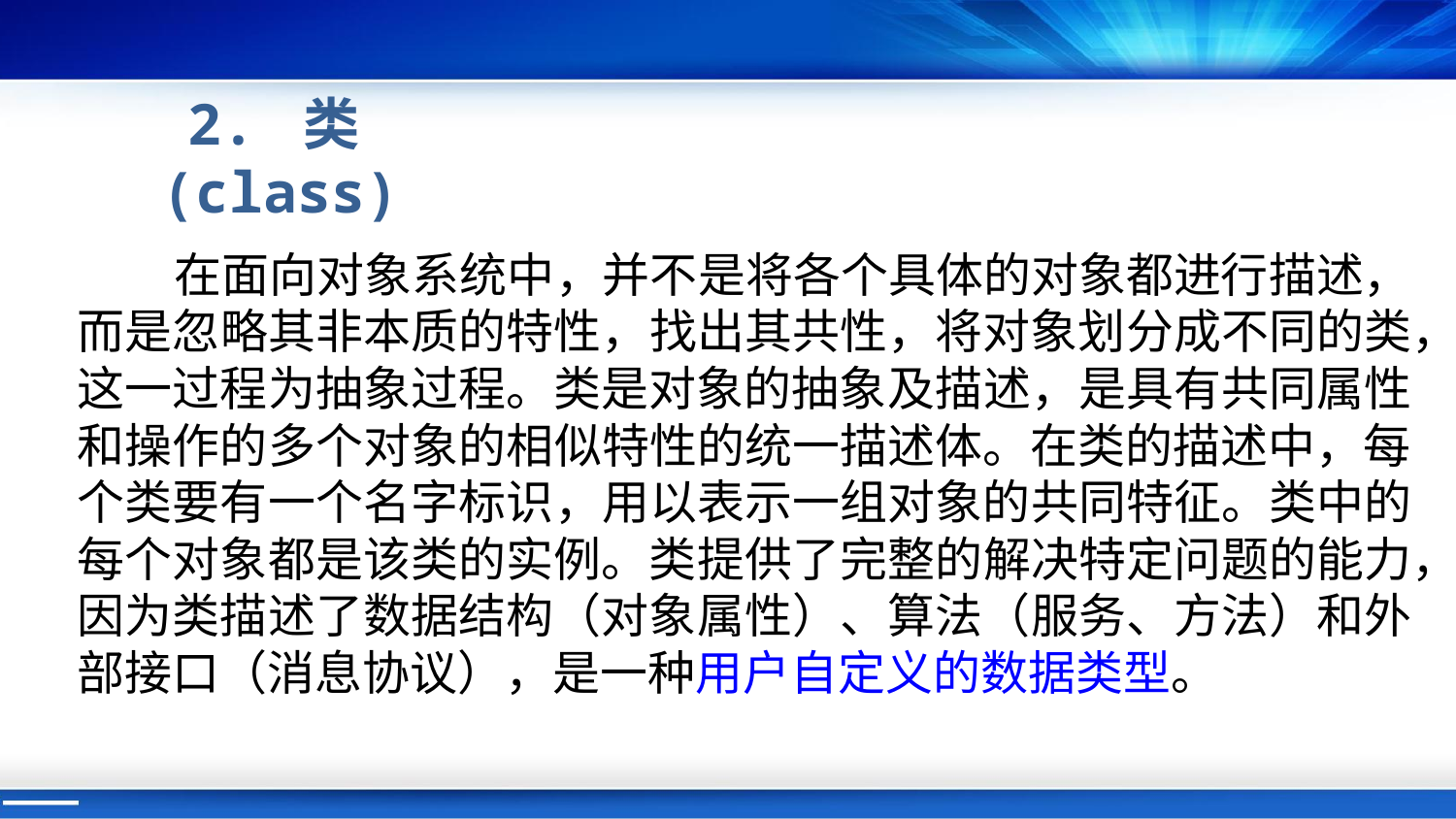

# 2. 类(class)
 在面向对象系统中，并不是将各个具体的对象都进行描述，而是忽略其非本质的特性，找出其共性，将对象划分成不同的类，这一过程为抽象过程。类是对象的抽象及描述，是具有共同属性和操作的多个对象的相似特性的统一描述体。在类的描述中，每个类要有一个名字标识，用以表示一组对象的共同特征。类中的每个对象都是该类的实例。类提供了完整的解决特定问题的能力，因为类描述了数据结构（对象属性）、算法（服务、方法）和外部接口（消息协议），是一种用户自定义的数据类型。